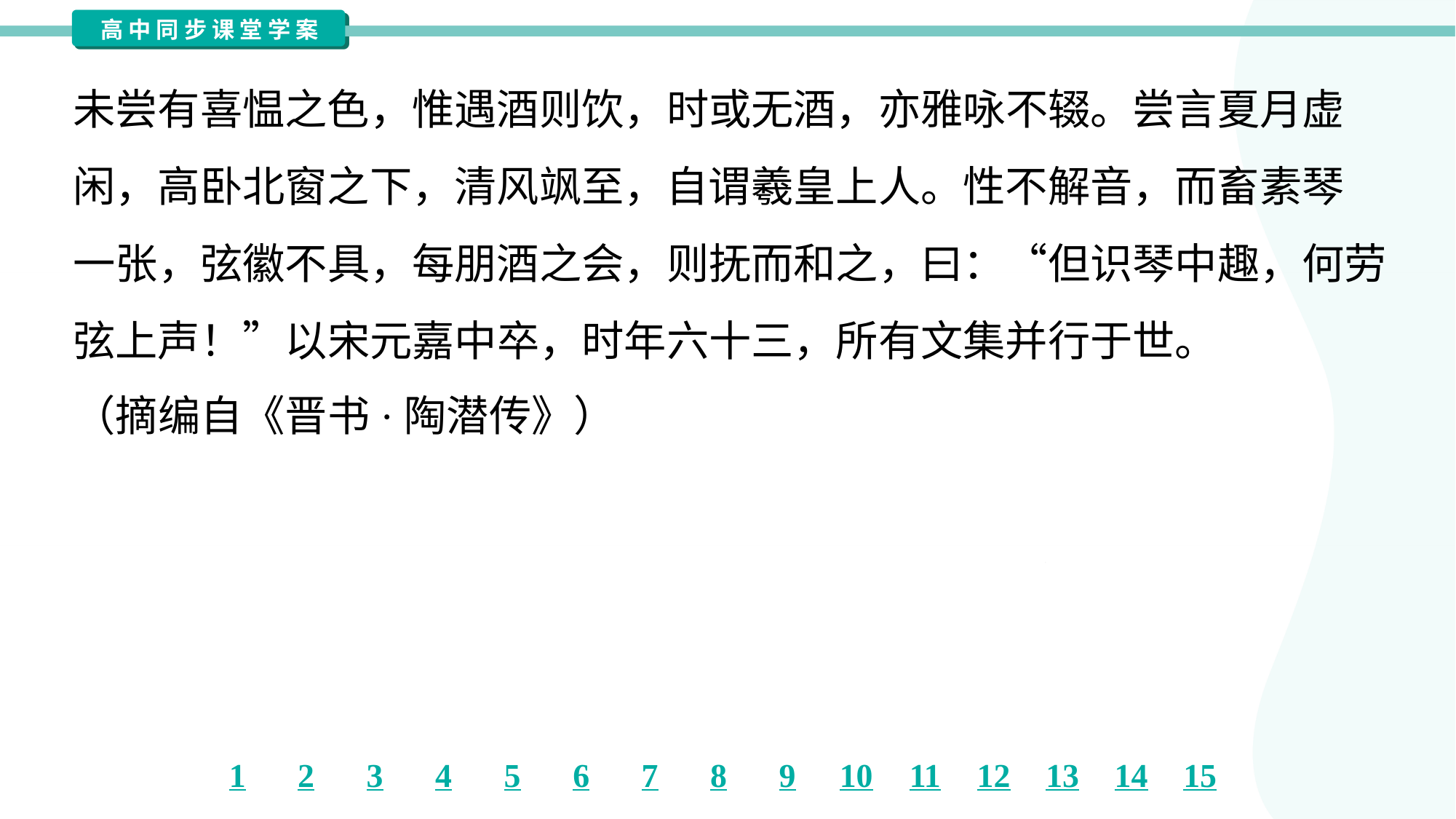

未尝有喜愠之色，惟遇酒则饮，时或无酒，亦雅咏不辍。尝言夏月虚
闲，高卧北窗之下，清风飒至，自谓羲皇上人。性不解音，而畜素琴
一张，弦徽不具，每朋酒之会，则抚而和之，曰：“但识琴中趣，何劳
弦上声！”以宋元嘉中卒，时年六十三，所有文集并行于世。
（摘编自《晋书·陶潜传》）#1.1.2.1